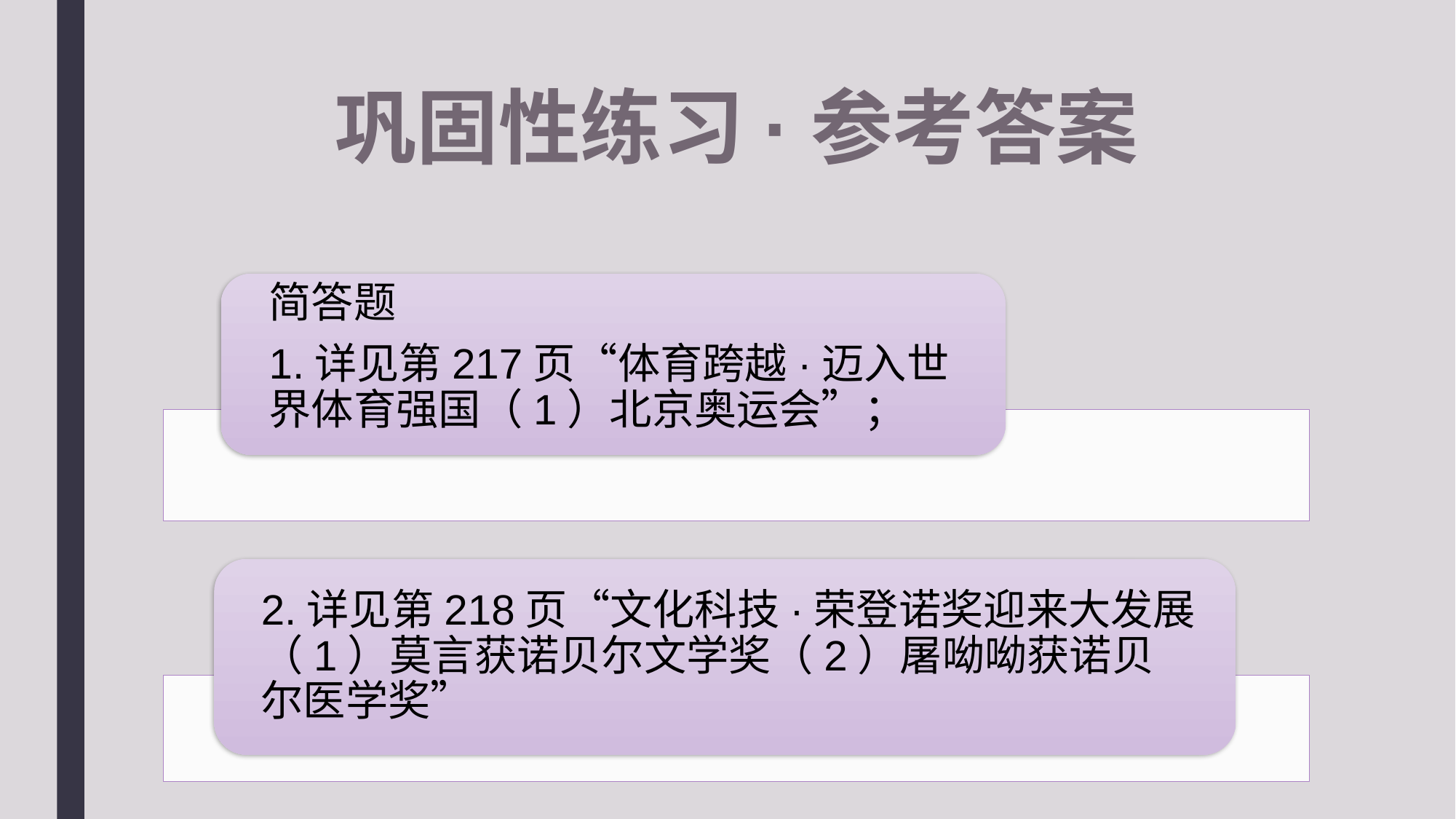

巩固性练习·参考答案

简答题
1.详见第217页“体育跨越·迈入世界体育强国（1）北京奥运会”；

2.详见第218页“文化科技·荣登诺奖迎来大发展（1）莫言获诺贝尔文学奖（2）屠呦呦获诺贝尔医学奖”